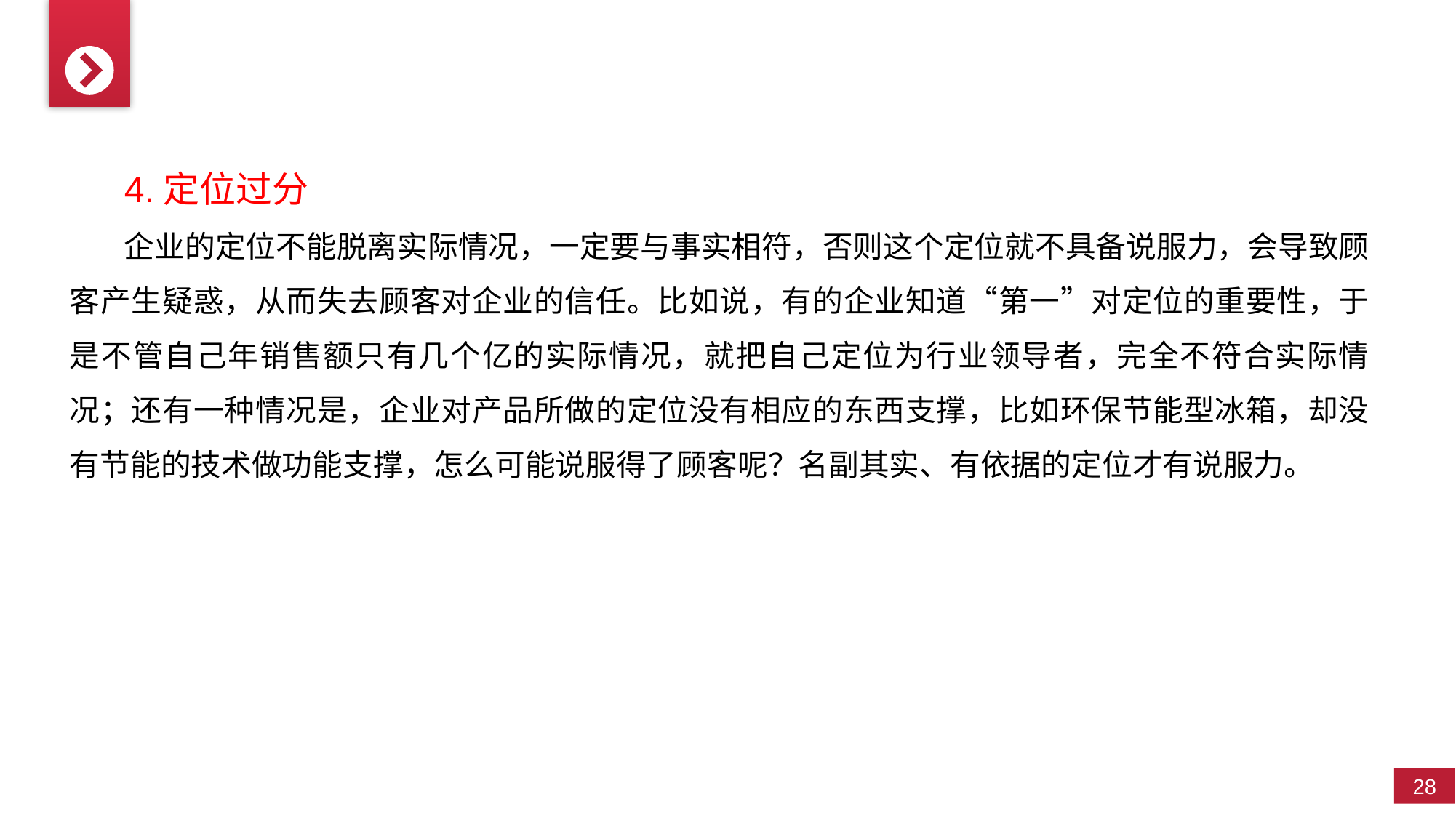

4.定位过分
企业的定位不能脱离实际情况，一定要与事实相符，否则这个定位就不具备说服力，会导致顾客产生疑惑，从而失去顾客对企业的信任。比如说，有的企业知道“第一”对定位的重要性，于是不管自己年销售额只有几个亿的实际情况，就把自己定位为行业领导者，完全不符合实际情况；还有一种情况是，企业对产品所做的定位没有相应的东西支撑，比如环保节能型冰箱，却没有节能的技术做功能支撑，怎么可能说服得了顾客呢？名副其实、有依据的定位才有说服力。